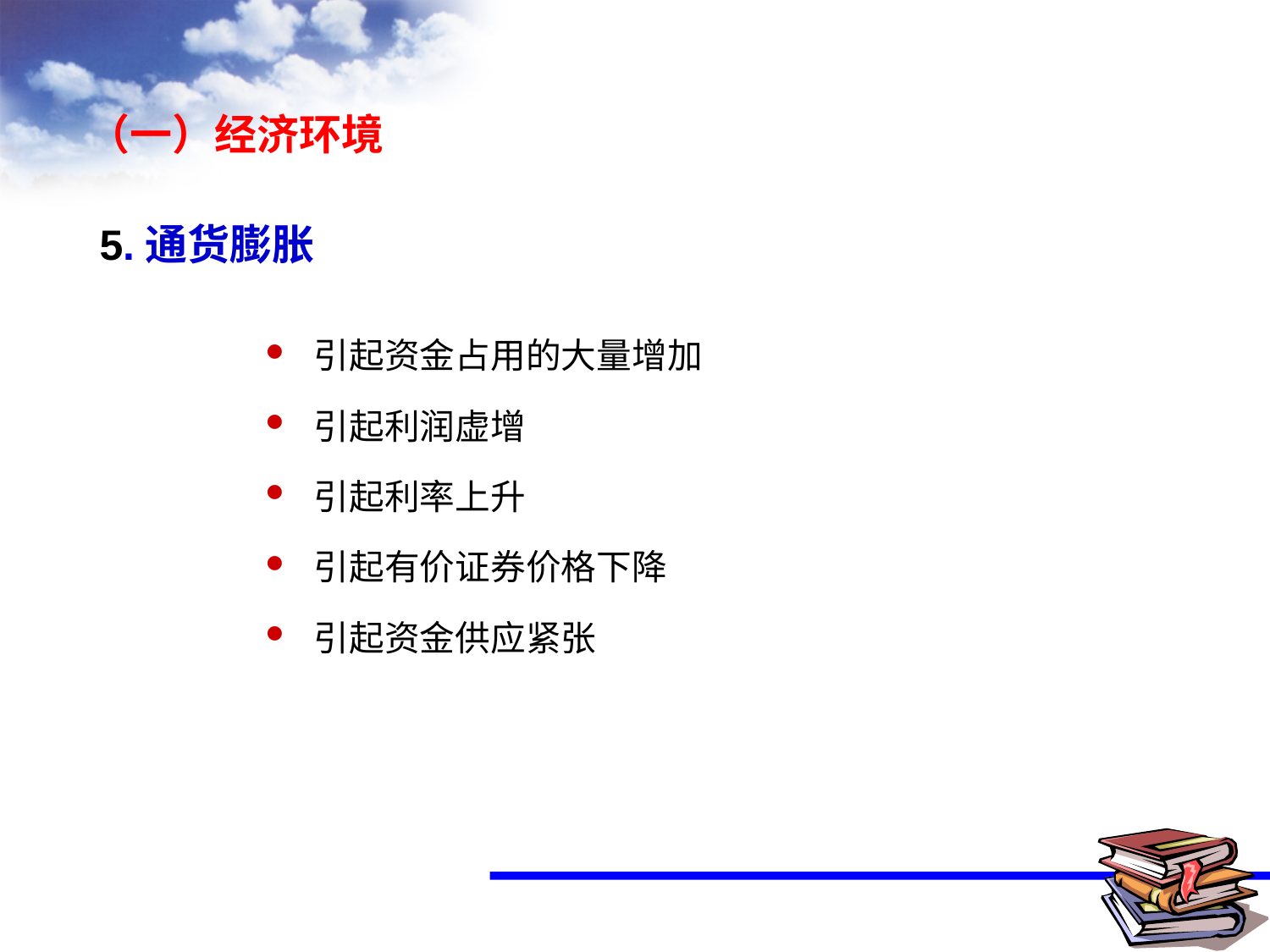

（一）经济环境
 5.通货膨胀
引起资金占用的大量增加
引起利润虚增
引起利率上升
引起有价证券价格下降
引起资金供应紧张